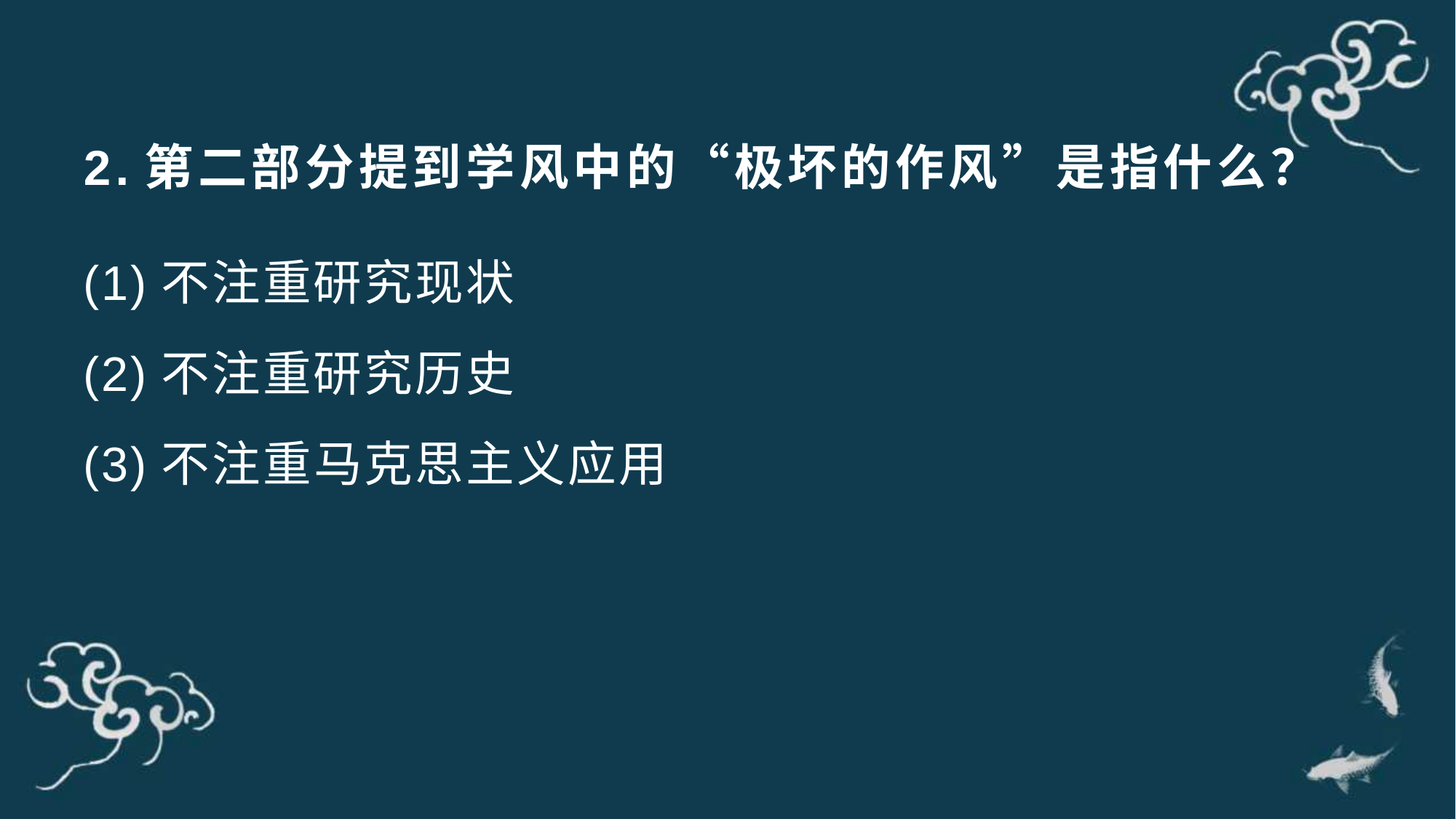

# 2.第二部分提到学风中的“极坏的作风”是指什么？
(1)不注重研究现状
(2)不注重研究历史
(3)不注重马克思主义应用